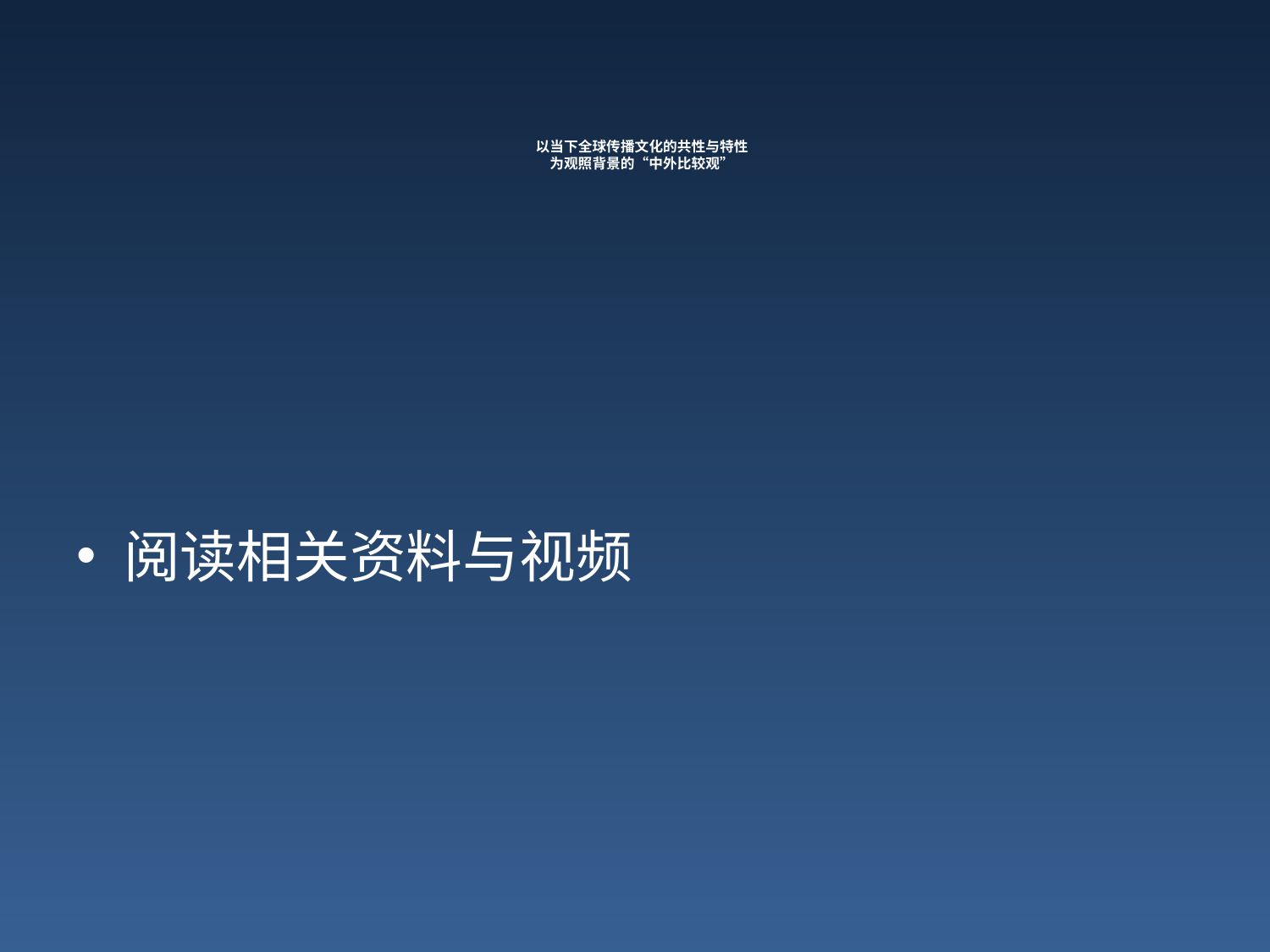

# 以当下全球传播文化的共性与特性 为观照背景的“中外比较观”

阅读相关资料与视频